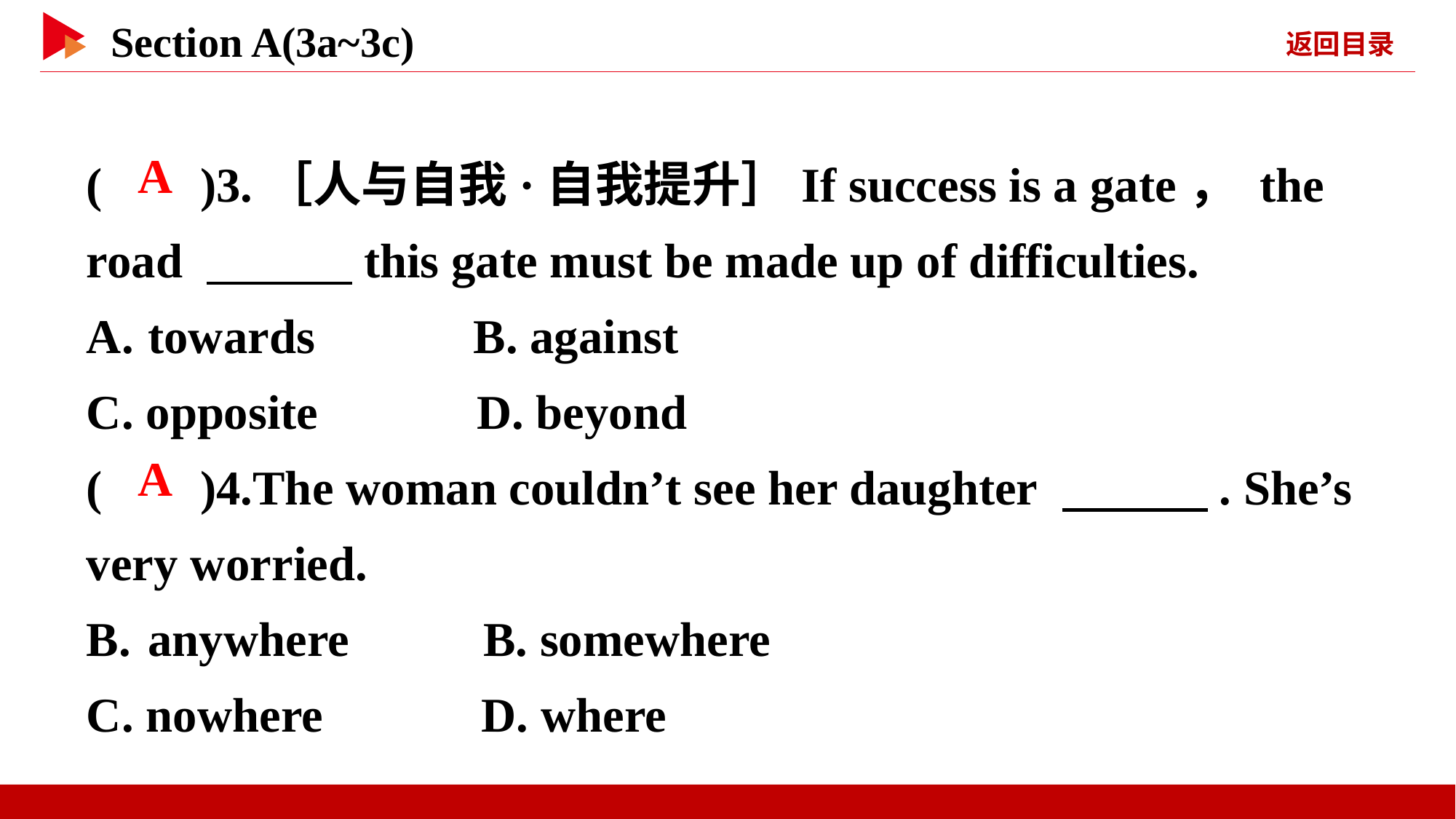

(        )3.［人与自我·自我提升］If success is a gate， the road 　　　this gate must be made up of difficulties.
towards             B. against
C. opposite             D. beyond
(        )4.The woman couldn’t see her daughter 　　　. She’s very worried.
anywhere           B. somewhere
C. nowhere             D. where
   A
   A